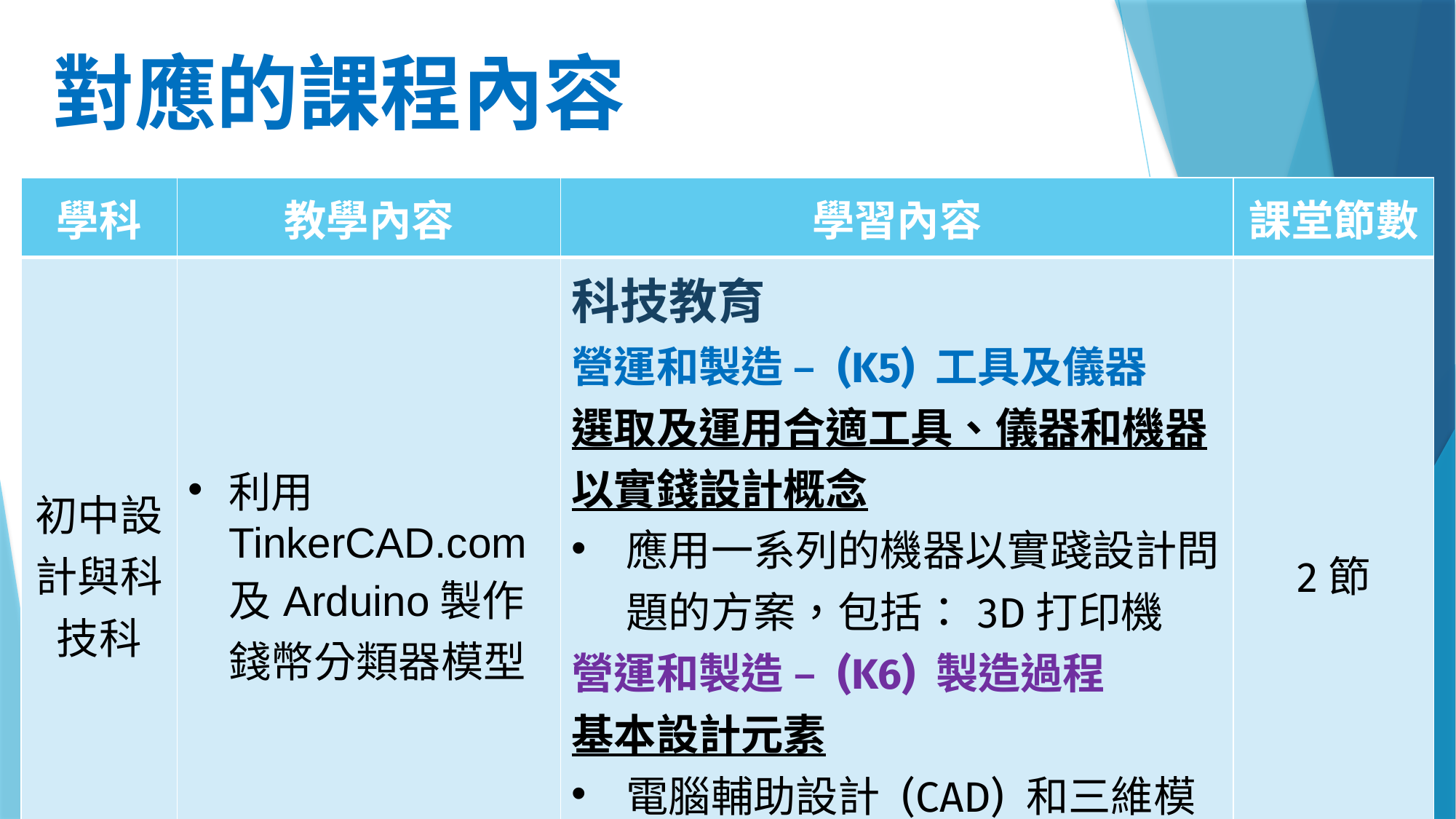

# 對應的課程內容
| 學科 | 教學內容 | 學習內容 | 課堂節數 |
| --- | --- | --- | --- |
| 初中設計與科技科 | 利用TinkerCAD.com及Arduino製作錢幣分類器模型 | 科技教育 營運和製造 – (K5) 工具及儀器 選取及運用合適工具、儀器和機器以實錢設計概念 應用一系列的機器以實踐設計問題的方案，包括：3D打印機 營運和製造 – (K6) 製造過程 基本設計元素 電腦輔助設計 (CAD) 和三維模型的基本概念 | 2節 |